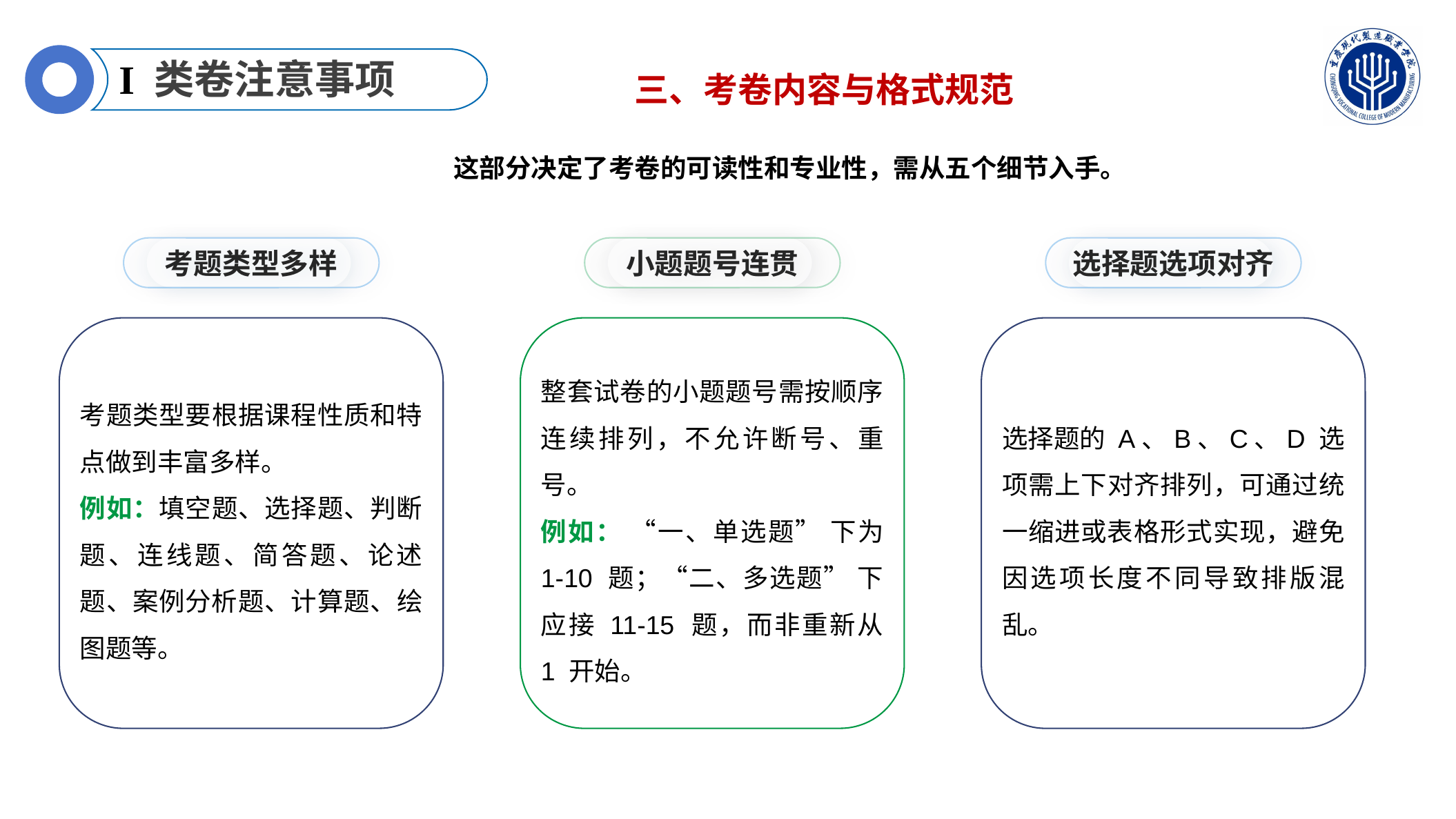

三、考卷内容与格式规范

I 类卷注意事项
这部分决定了考卷的可读性和专业性，需从五个细节入手。
考题类型多样

考题类型要根据课程性质和特点做到丰富多样。
例如：填空题、选择题、判断题、连线题、简答题、论述题、案例分析题、计算题、绘图题等。
小题题号连贯

整套试卷的小题题号需按顺序连续排列，不允许断号、重号。
例如： “一、单选题” 下为 1-10 题；“二、多选题” 下应接 11-15 题，而非重新从 1 开始。
选择题选项对齐

选择题的 A、B、C、D 选项需上下对齐排列，可通过统一缩进或表格形式实现，避免因选项长度不同导致排版混乱。